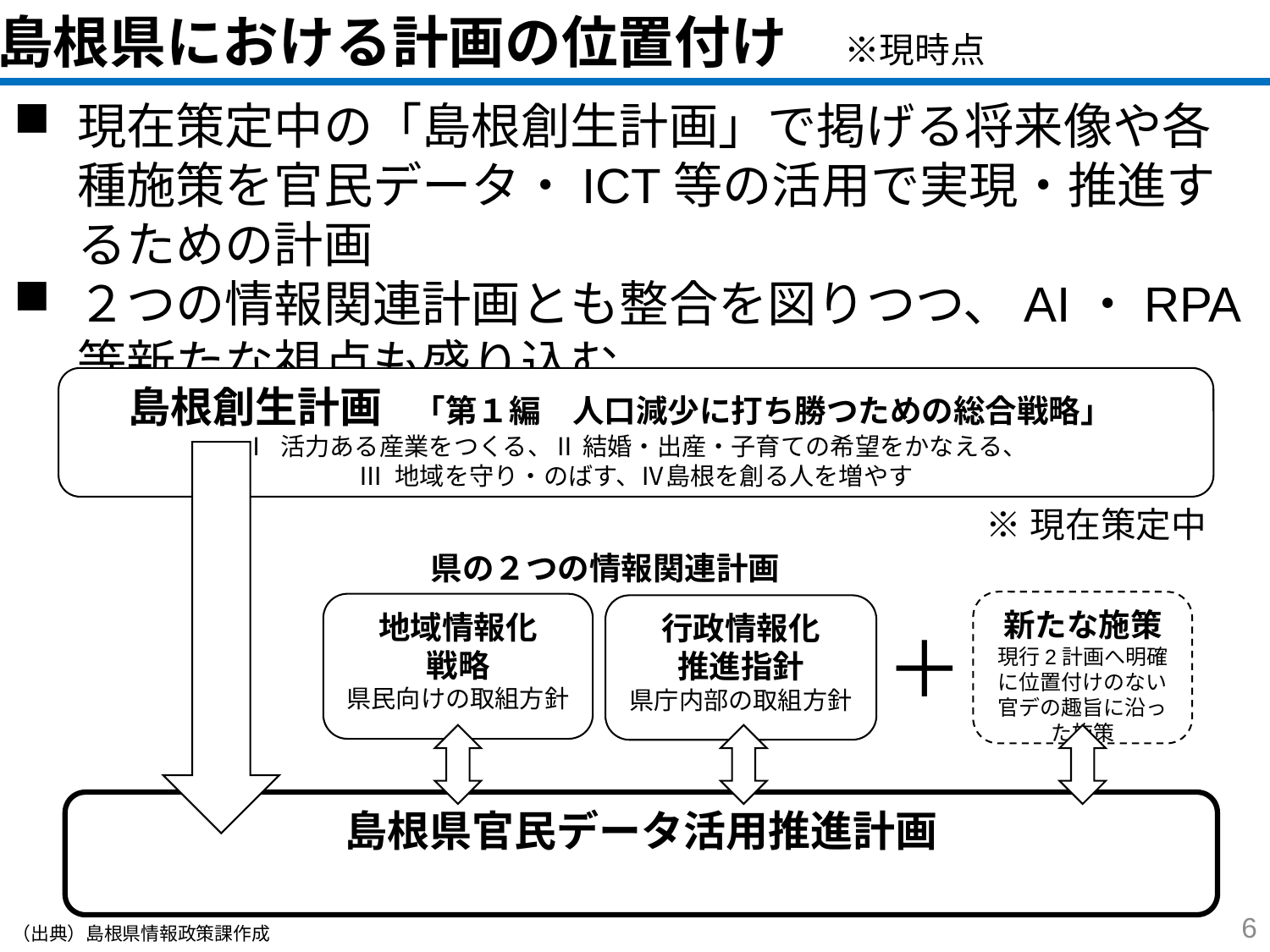

島根県における計画の位置付け　※現時点
現在策定中の「島根創生計画」で掲げる将来像や各種施策を官民データ・ICT等の活用で実現・推進するための計画
２つの情報関連計画とも整合を図りつつ、AI・RPA等新たな視点も盛り込む
島根創生計画　「第１編　人口減少に打ち勝つための総合戦略」
Ⅰ 活力ある産業をつくる、Ⅱ 結婚・出産・子育ての希望をかなえる、
Ⅲ 地域を守り・のばす、Ⅳ島根を創る人を増やす

※現在策定中
県の２つの情報関連計画
新たな施策
現行2計画へ明確に位置付けのない官デの趣旨に沿った施策
地域情報化
戦略
県民向けの取組方針
行政情報化
推進指針
県庁内部の取組方針
＋

島根県官民データ活用推進計画
6
（出典）島根県情報政策課作成